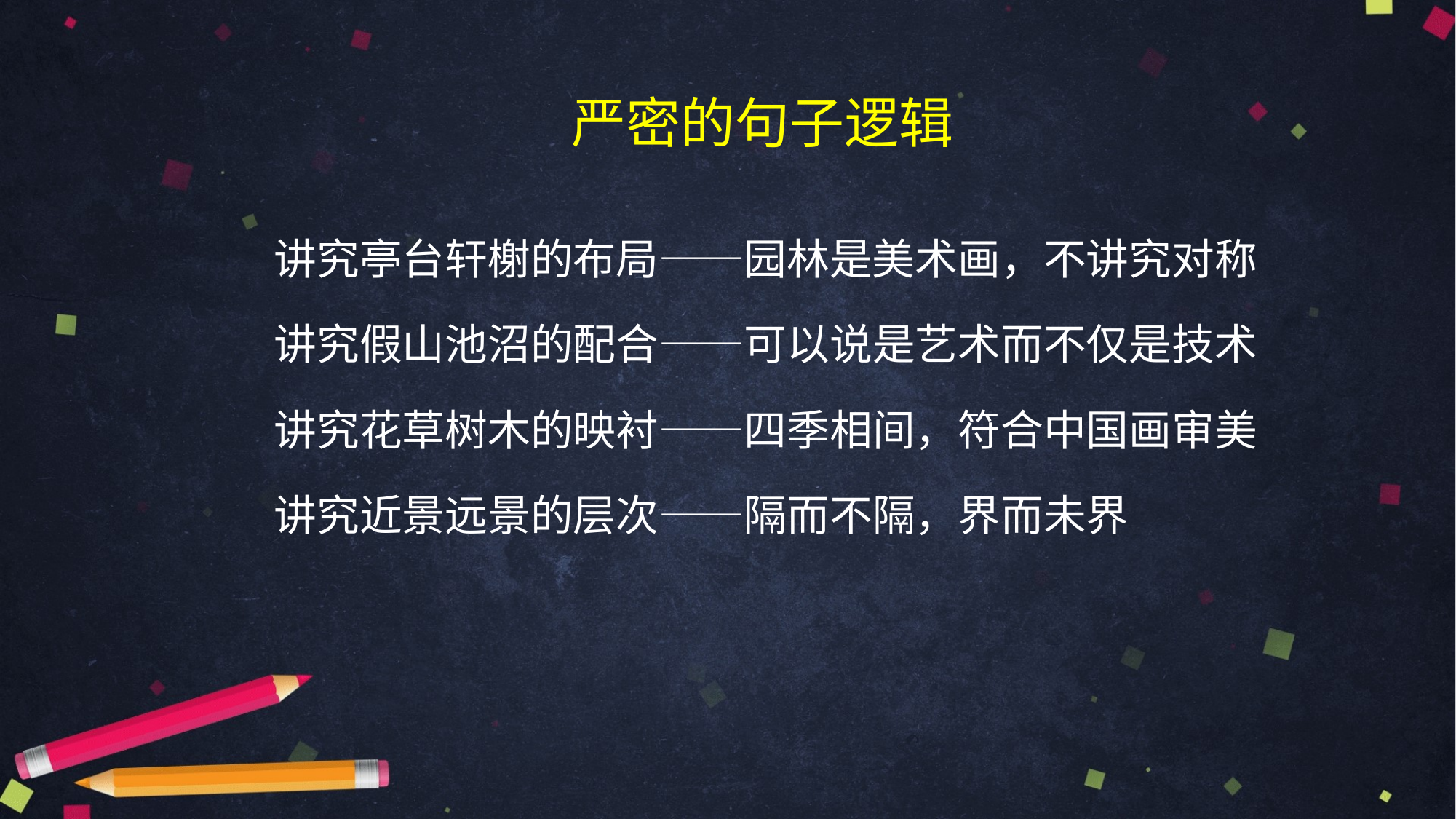

严密的句子逻辑
讲究亭台轩榭的布局——园林是美术画，不讲究对称
讲究假山池沼的配合——可以说是艺术而不仅是技术
讲究花草树木的映衬——四季相间，符合中国画审美
讲究近景远景的层次——隔而不隔，界而未界